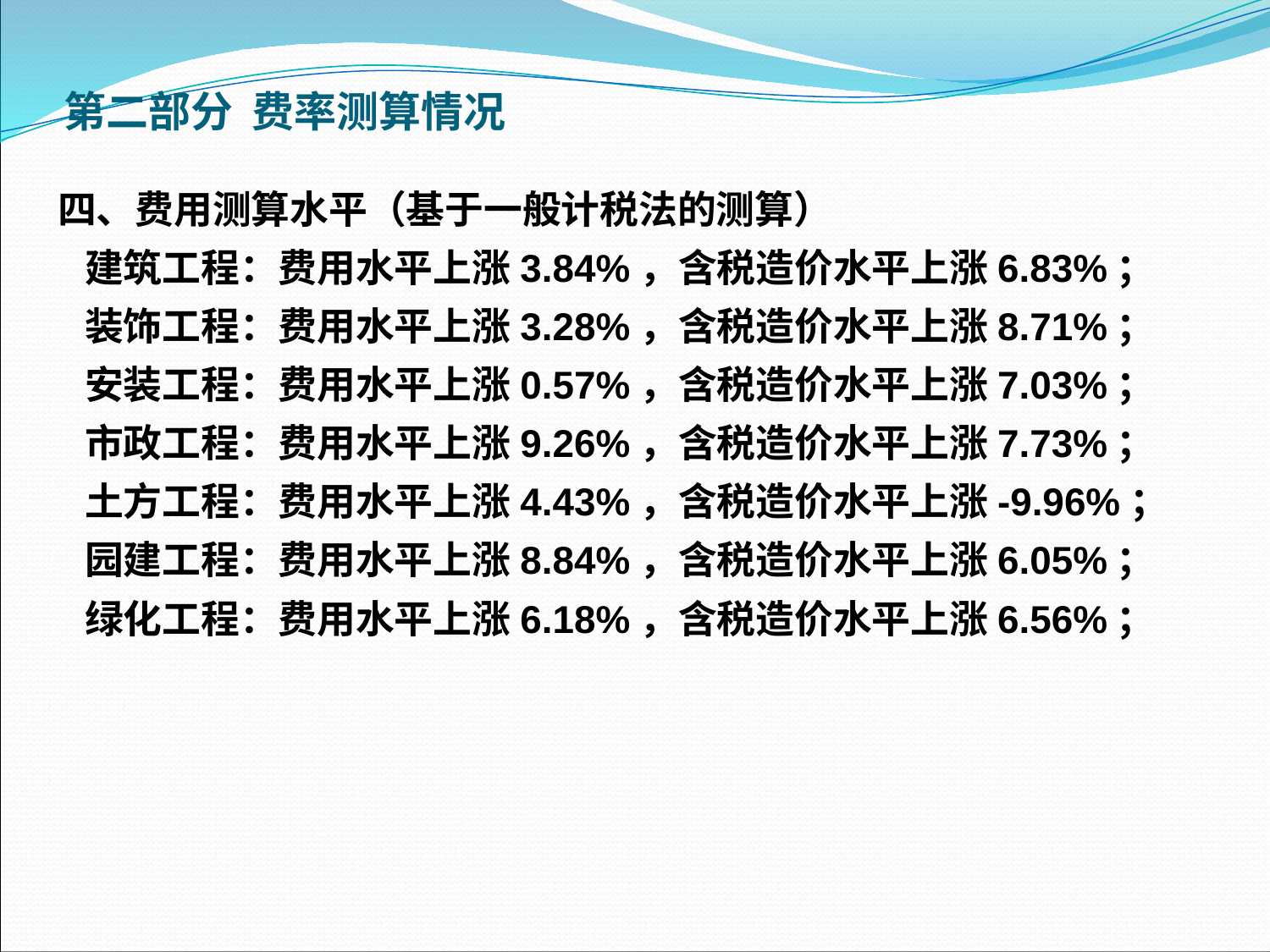

第二部分  费率测算情况
四、费用测算水平（基于一般计税法的测算）
  建筑工程：费用水平上涨3.84%，含税造价水平上涨6.83%；
  装饰工程：费用水平上涨3.28%，含税造价水平上涨8.71%；
  安装工程：费用水平上涨0.57%，含税造价水平上涨7.03%；
  市政工程：费用水平上涨9.26%，含税造价水平上涨7.73%；
  土方工程：费用水平上涨4.43%，含税造价水平上涨-9.96%；
  园建工程：费用水平上涨8.84%，含税造价水平上涨6.05%；
  绿化工程：费用水平上涨6.18%，含税造价水平上涨6.56%；